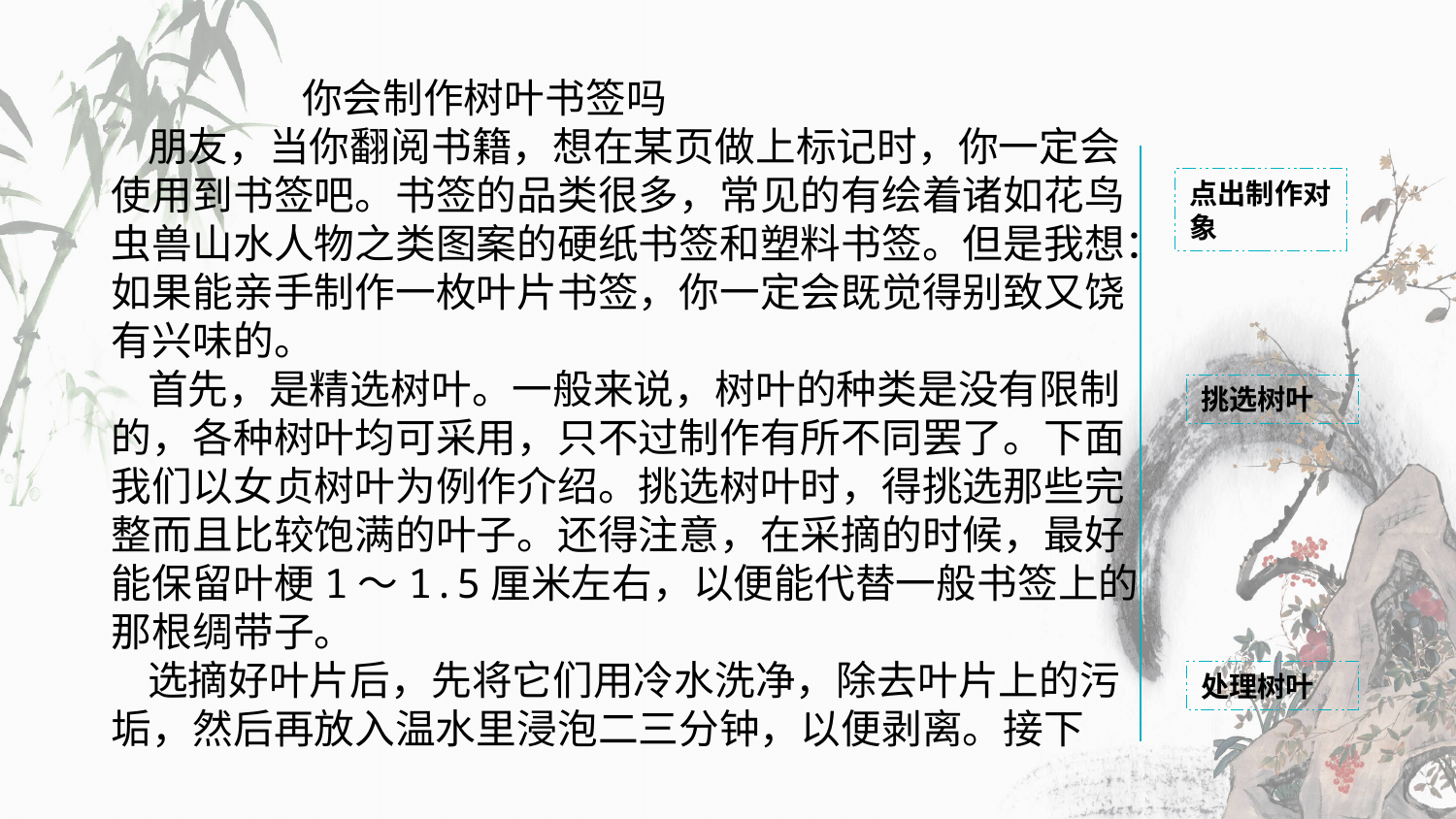

你会制作树叶书签吗
    朋友，当你翻阅书籍，想在某页做上标记时，你一定会使用到书签吧。书签的品类很多，常见的有绘着诸如花鸟虫兽山水人物之类图案的硬纸书签和塑料书签。但是我想：如果能亲手制作一枚叶片书签，你一定会既觉得别致又饶有兴味的。
    首先，是精选树叶。一般来说，树叶的种类是没有限制的，各种树叶均可采用，只不过制作有所不同罢了。下面我们以女贞树叶为例作介绍。挑选树叶时，得挑选那些完整而且比较饱满的叶子。还得注意，在采摘的时候，最好能保留叶梗1～1.5厘米左右，以便能代替一般书签上的那根绸带子。
    选摘好叶片后，先将它们用冷水洗净，除去叶片上的污垢，然后再放入温水里浸泡二三分钟，以便剥离。接下
点出制作对象
挑选树叶
处理树叶